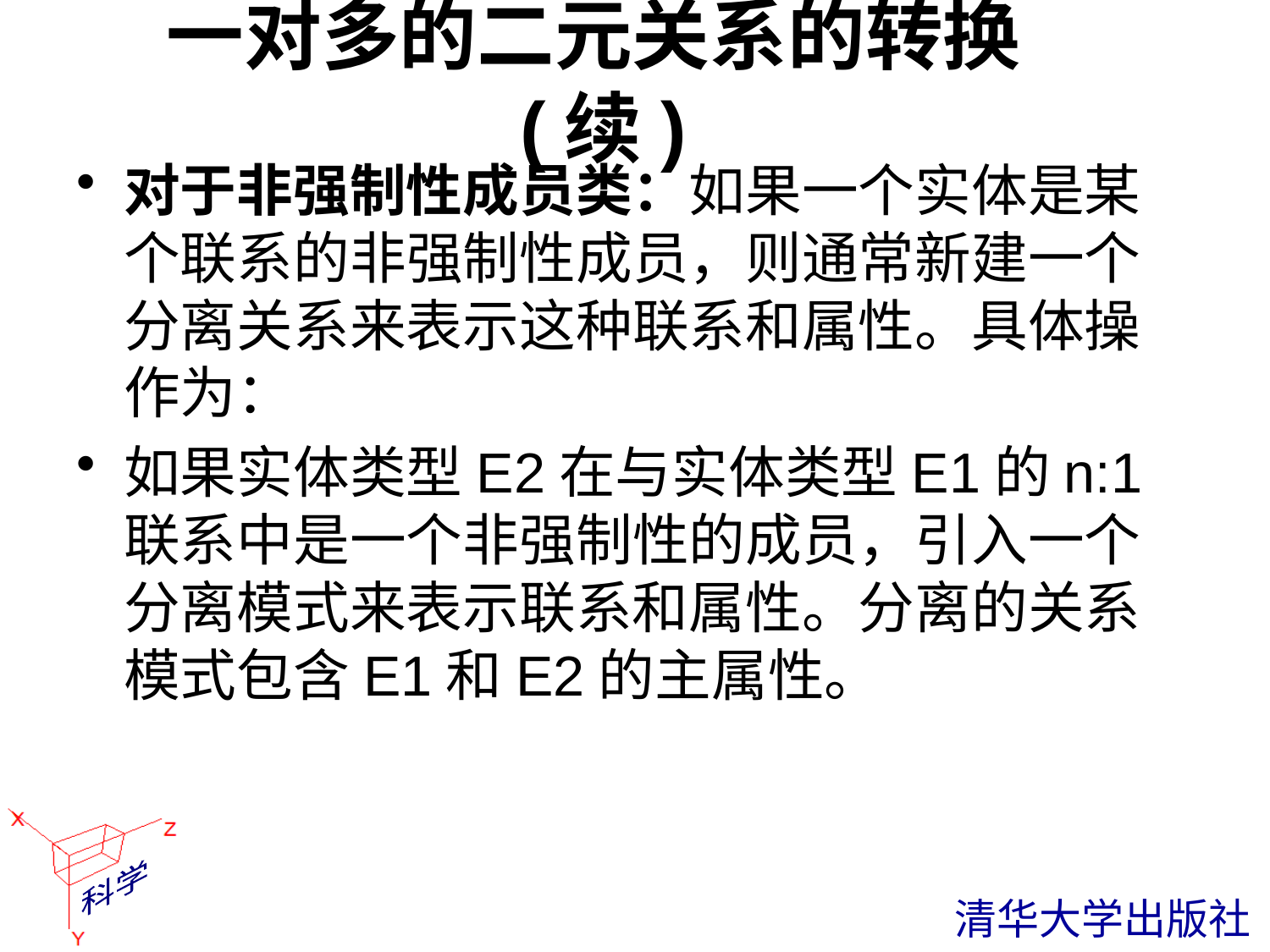

# 一对多的二元关系的转换(续)
对于非强制性成员类：如果一个实体是某个联系的非强制性成员，则通常新建一个分离关系来表示这种联系和属性。具体操作为：
如果实体类型E2在与实体类型E1的n:1联系中是一个非强制性的成员，引入一个分离模式来表示联系和属性。分离的关系模式包含E1和E2的主属性。
      清华大学出版社